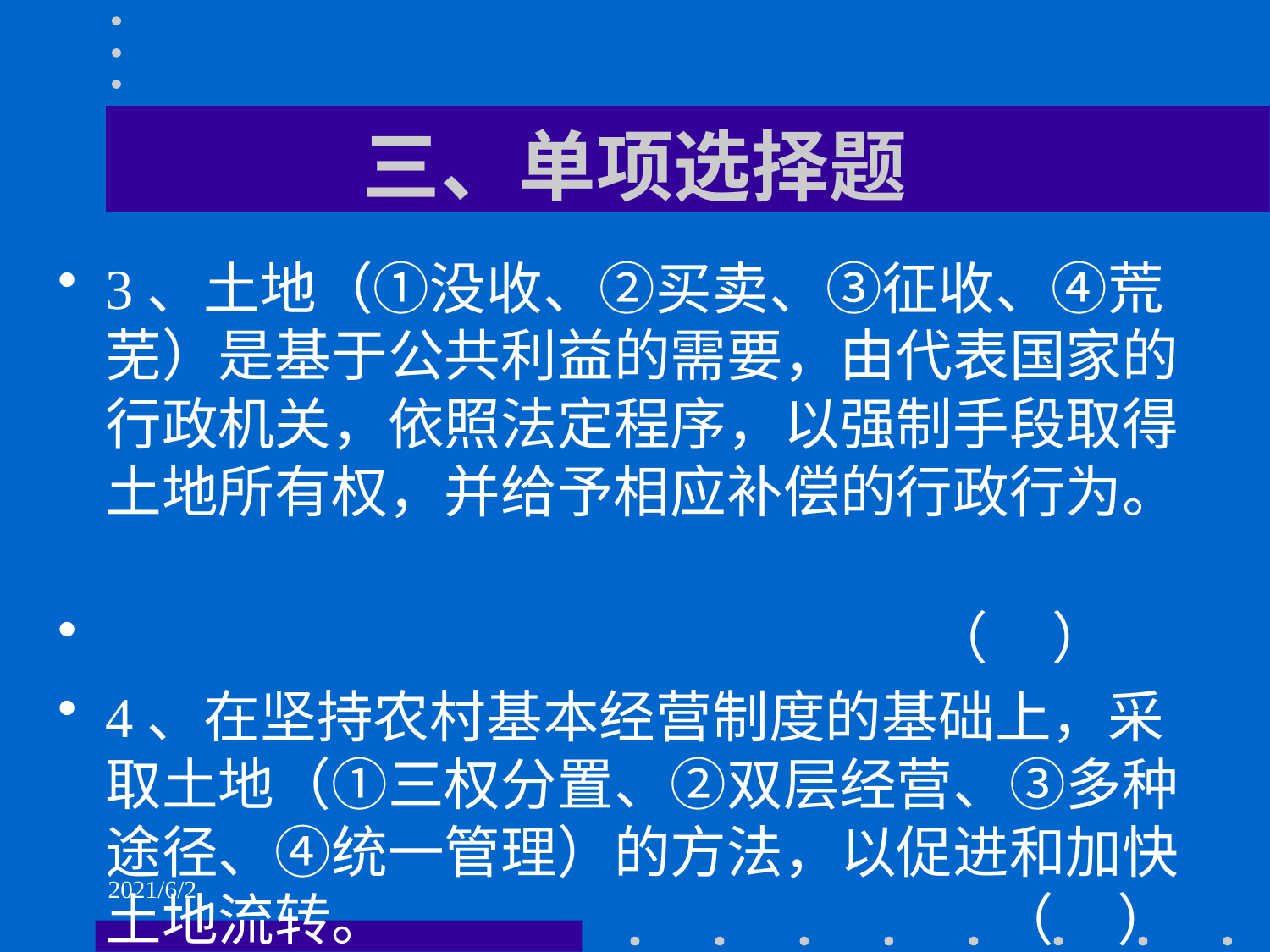

# 三、单项选择题
3、土地（①没收、②买卖、③征收、④荒芜）是基于公共利益的需要，由代表国家的行政机关，依照法定程序，以强制手段取得土地所有权，并给予相应补偿的行政行为。
                                                                （     ）
4、在坚持农村基本经营制度的基础上，采取土地（①三权分置、②双层经营、③多种途径、④统一管理）的方法，以促进和加快土地流转。                                                （     ）
2021/6/2